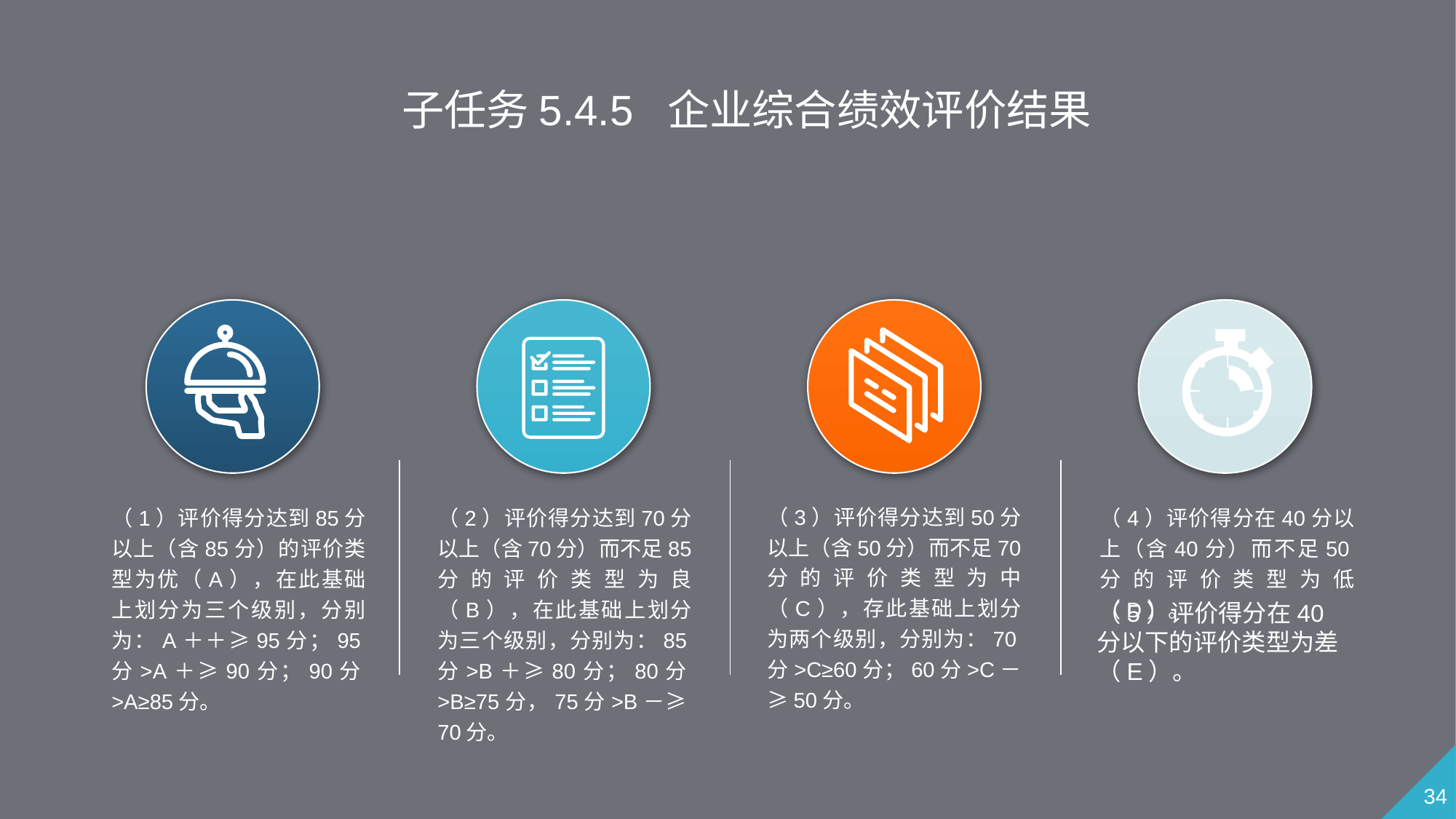

子任务5.4.5  企业综合绩效评价结果

（3）评价得分达到50分以上（含50分）而不足70分的评价类型为中（C），存此基础上划分为两个级别，分别为：70分>C≥60分；60分>C－≥50分。
（1）评价得分达到85分以上（含85分）的评价类型为优（A），在此基础上划分为三个级别，分别为：A＋＋≥95分；95分>A＋≥90分；90分>A≥85分。
（2）评价得分达到70分以上（含70分）而不足85分的评价类型为良（B），在此基础上划分为三个级别，分别为：85分>B＋≥80分；80分>B≥75分，75分>B－≥70分。
（4）评价得分在40分以上（含40分）而不足50分的评价类型为低（D）。
（5）评价得分在40分以下的评价类型为差（E）。